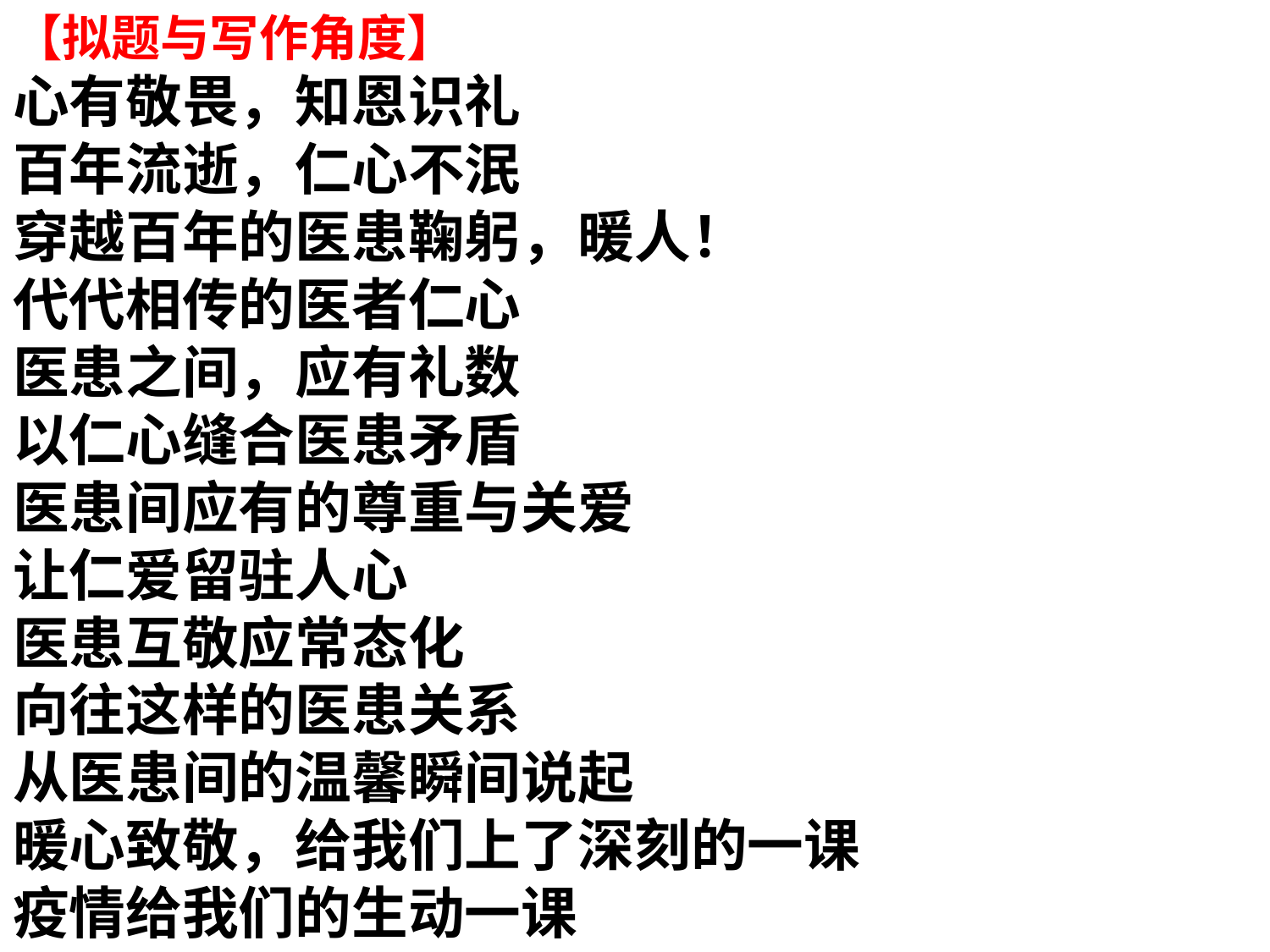

# 【拟题与写作角度】 心有敬畏，知恩识礼 百年流逝，仁心不泯 穿越百年的医患鞠躬，暖人！ 代代相传的医者仁心 医患之间，应有礼数 以仁心缝合医患矛盾 医患间应有的尊重与关爱 让仁爱留驻人心 医患互敬应常态化 向往这样的医患关系 从医患间的温馨瞬间说起 暖心致敬，给我们上了深刻的一课 疫情给我们的生动一课